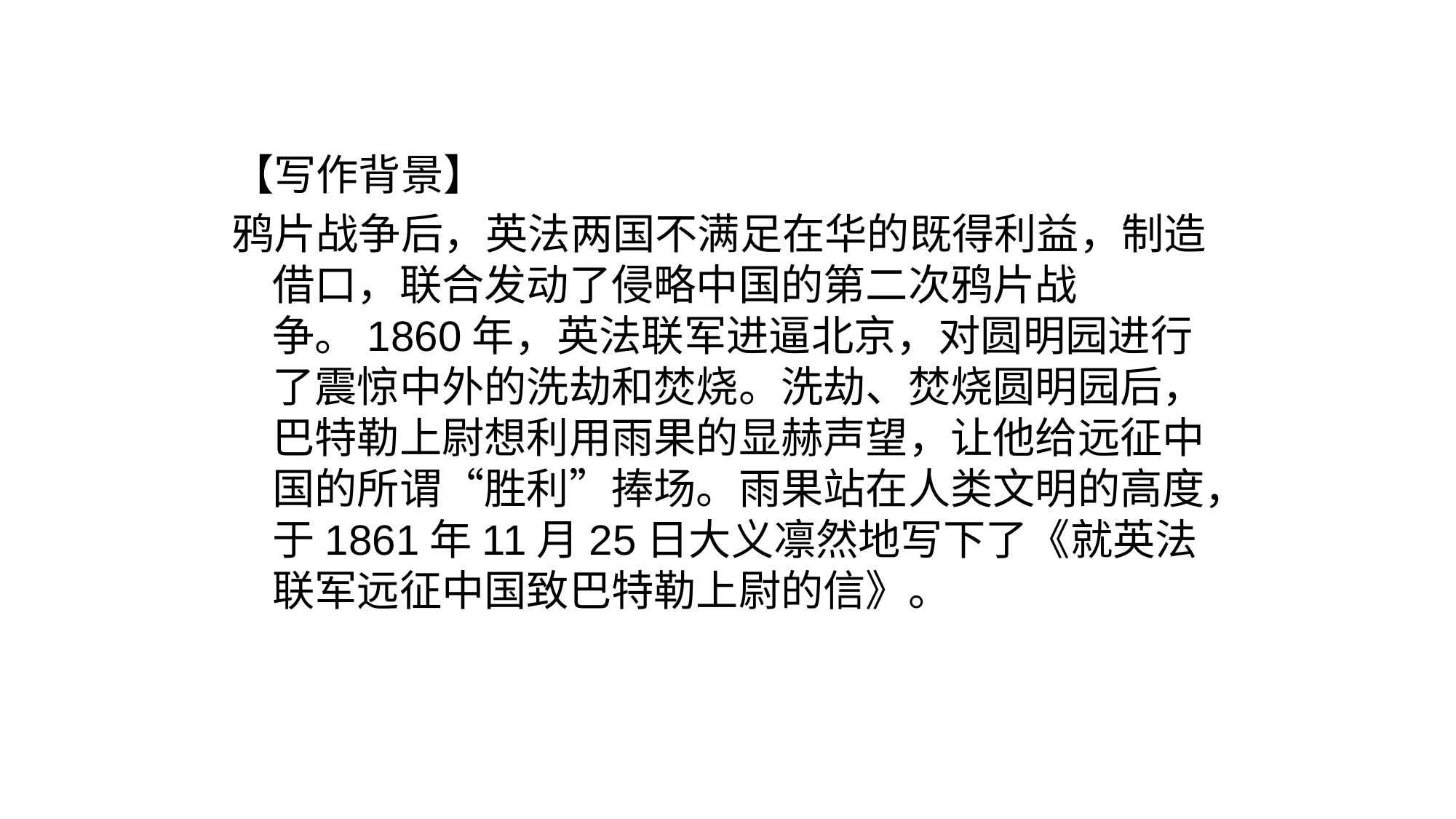

【写作背景】
鸦片战争后，英法两国不满足在华的既得利益，制造借口，联合发动了侵略中国的第二次鸦片战争。1860年，英法联军进逼北京，对圆明园进行了震惊中外的洗劫和焚烧。洗劫、焚烧圆明园后，巴特勒上尉想利用雨果的显赫声望，让他给远征中国的所谓“胜利”捧场。雨果站在人类文明的高度，于1861年11月25日大义凛然地写下了《就英法联军远征中国致巴特勒上尉的信》。